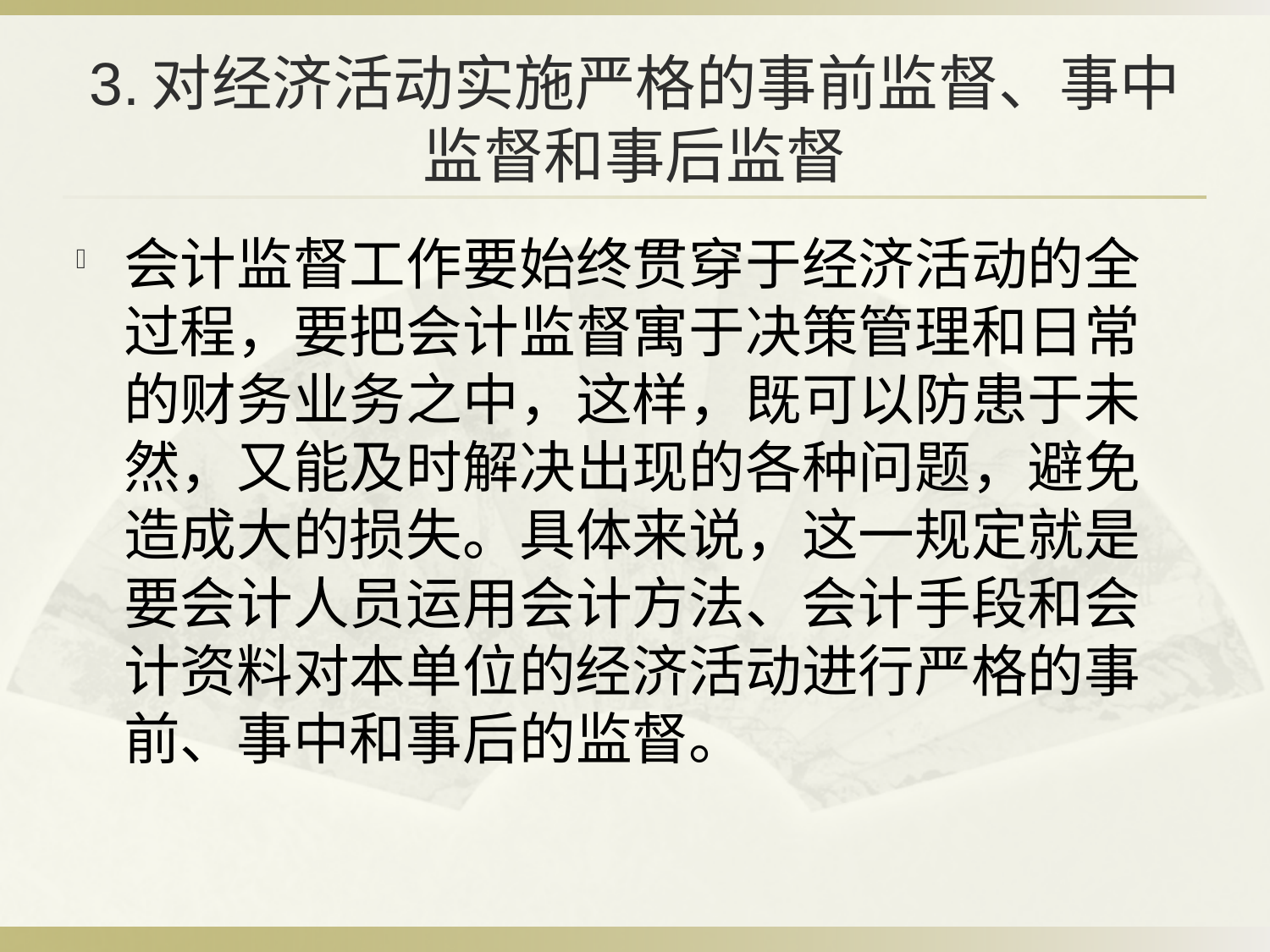

# 3.对经济活动实施严格的事前监督、事中监督和事后监督
会计监督工作要始终贯穿于经济活动的全过程，要把会计监督寓于决策管理和日常的财务业务之中，这样，既可以防患于未然，又能及时解决出现的各种问题，避免造成大的损失。具体来说，这一规定就是要会计人员运用会计方法、会计手段和会计资料对本单位的经济活动进行严格的事前、事中和事后的监督。